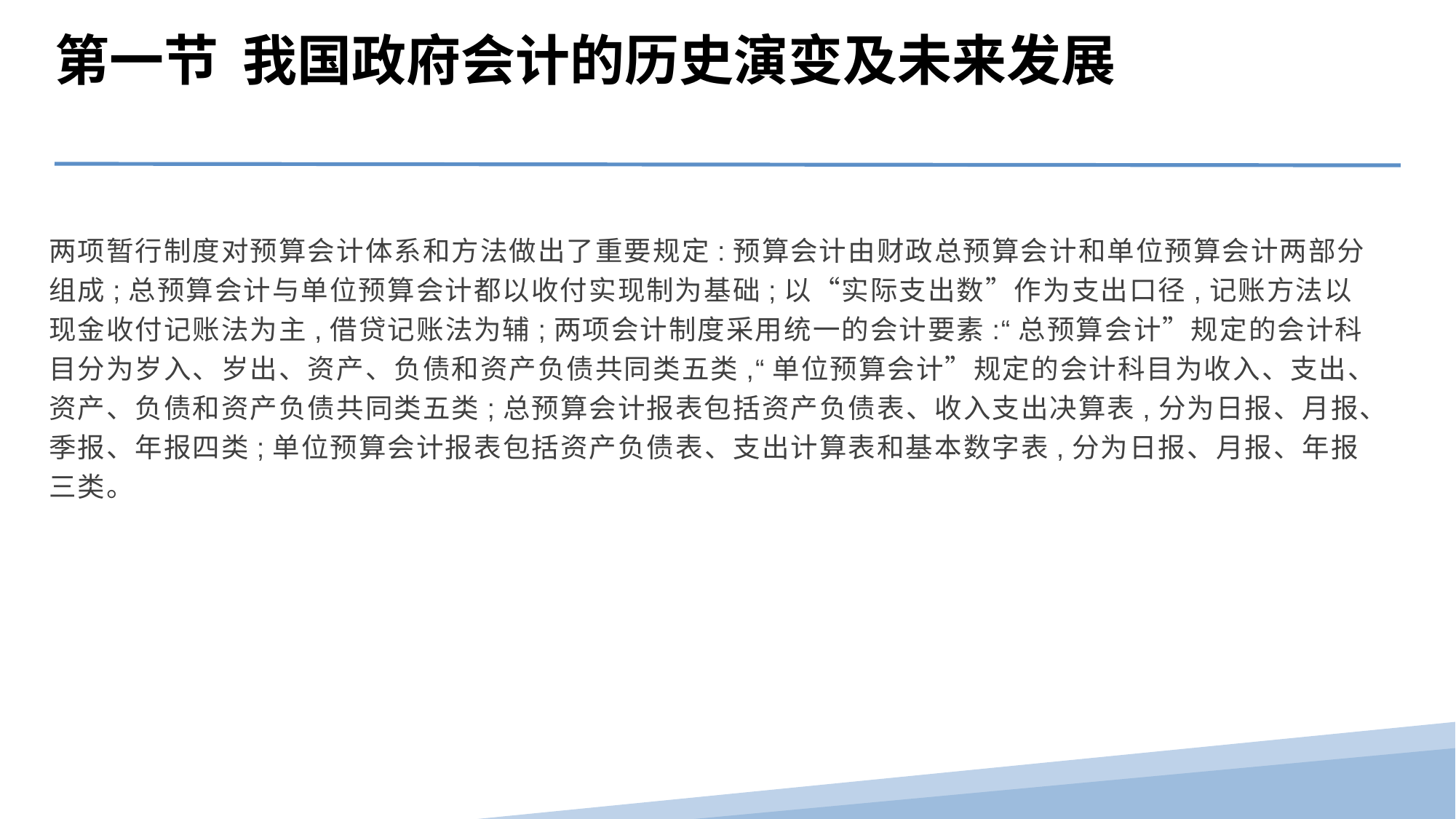

第一节  我国政府会计的历史演变及未来发展
两项暂行制度对预算会计体系和方法做出了重要规定:预算会计由财政总预算会计和单位预算会计两部分组成;总预算会计与单位预算会计都以收付实现制为基础;以“实际支出数”作为支出口径,记账方法以现金收付记账法为主,借贷记账法为辅;两项会计制度采用统一的会计要素:“总预算会计”规定的会计科目分为岁入、岁出、资产、负债和资产负债共同类五类,“单位预算会计”规定的会计科目为收入、支出、资产、负债和资产负债共同类五类;总预算会计报表包括资产负债表、收入支出决算表,分为日报、月报、季报、年报四类;单位预算会计报表包括资产负债表、支出计算表和基本数字表,分为日报、月报、年报三类。